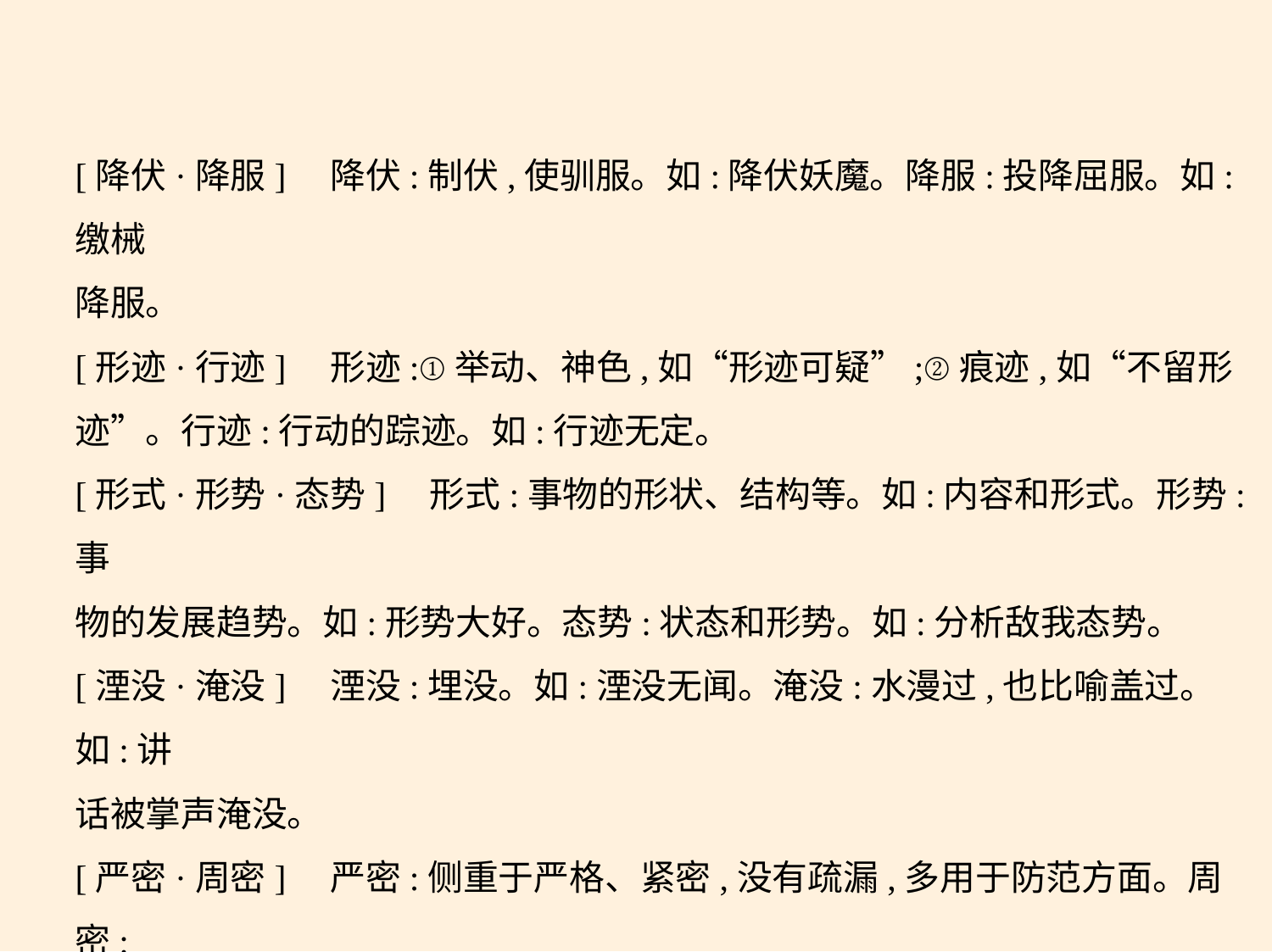

[降伏·降服]　降伏:制伏,使驯服。如:降伏妖魔。降服:投降屈服。如:缴械
降服。
[形迹·行迹]　形迹:①举动、神色,如“形迹可疑”;②痕迹,如“不留形
迹”。行迹:行动的踪迹。如:行迹无定。
[形式·形势·态势]　形式:事物的形状、结构等。如:内容和形式。形势:事
物的发展趋势。如:形势大好。态势:状态和形势。如:分析敌我态势。
[湮没·淹没]　湮没:埋没。如:湮没无闻。淹没:水漫过,也比喻盖过。如:讲
话被掌声淹没。
[严密·周密]　严密:侧重于严格、紧密,没有疏漏,多用于防范方面。周密:
侧重于周到、完备、细密,多用于思考、计划、安排等方面。
[掩饰·掩盖]    掩饰:设法掩盖(真实的情况)。掩盖:①遮盖;②隐藏,隐瞒。
[演变·演化]　演变:既用于自然界,也用于人类社会。如:思想的演变。演